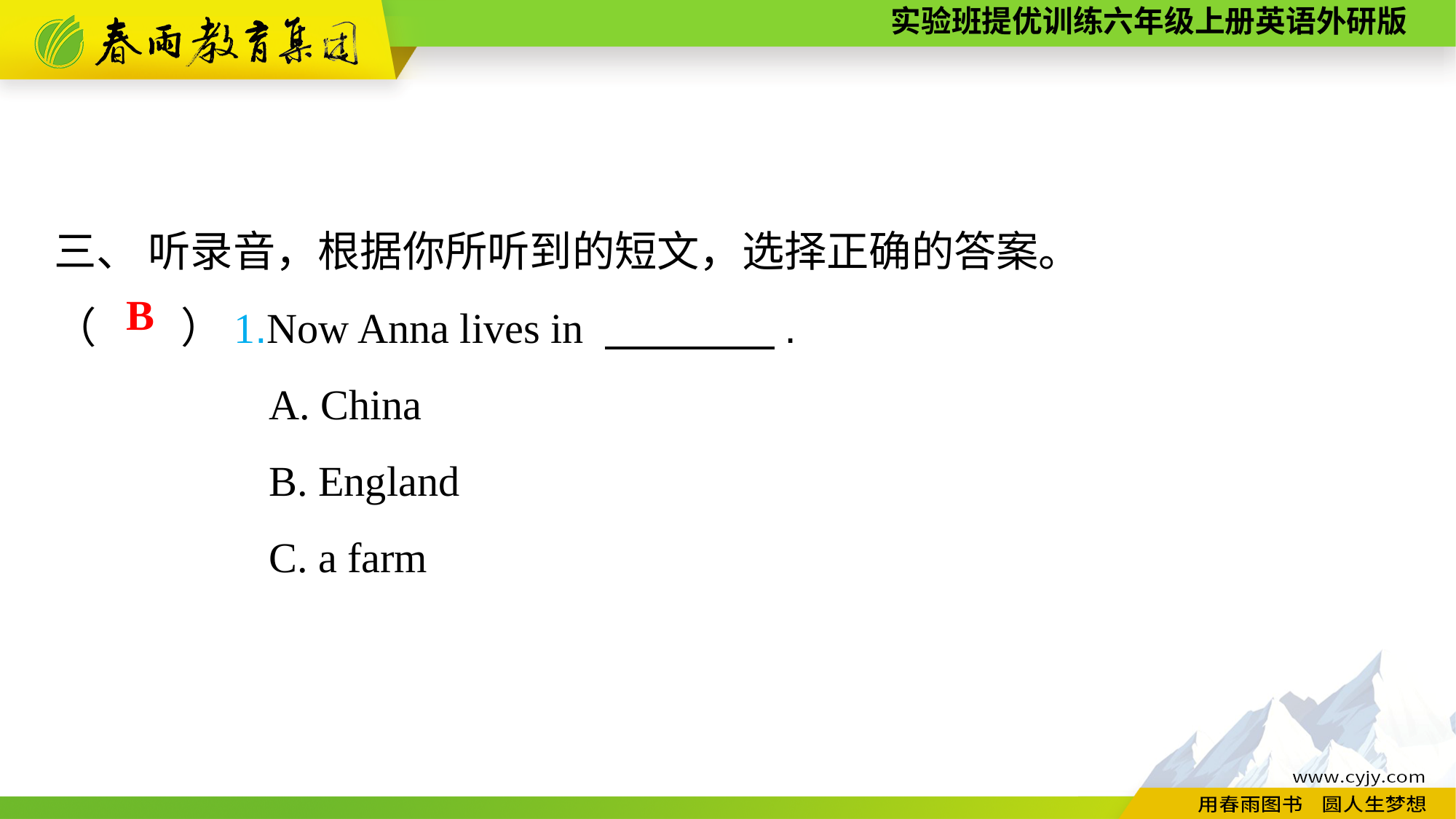

三、 听录音，根据你所听到的短文，选择正确的答案。
（　　）1.Now Anna lives in 　　　　.
A. China
B. England
C. a farm
B